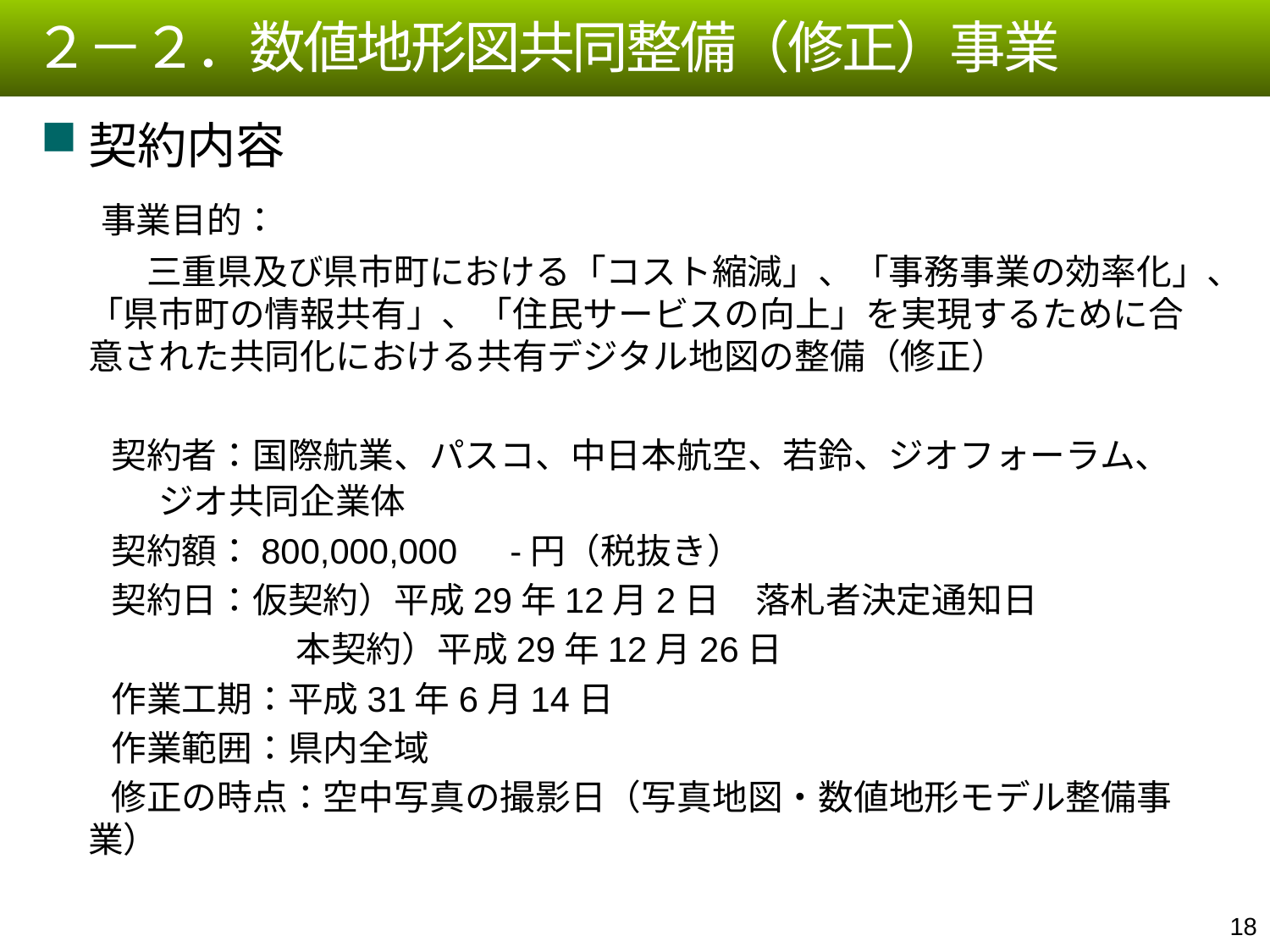

２－２．数値地形図共同整備（修正）事業
契約内容
　 事業目的：
　　　三重県及び県市町における「コスト縮減」、「事務事業の効率化」、「県市町の情報共有」、「住民サービスの向上」を実現するために合意された共同化における共有デジタル地図の整備（修正）

　　契約者：国際航業、パスコ、中日本航空、若鈴、ジオフォーラム、
              ジオ共同企業体
　　契約額：800,000,000　-円（税抜き）
　　契約日：仮契約）平成29年12月2日　落札者決定通知日
　　　　　　　 本契約）平成29年12月26日
　　作業工期：平成31年6月14日
　　作業範囲：県内全域
　　修正の時点：空中写真の撮影日（写真地図・数値地形モデル整備事業）

18